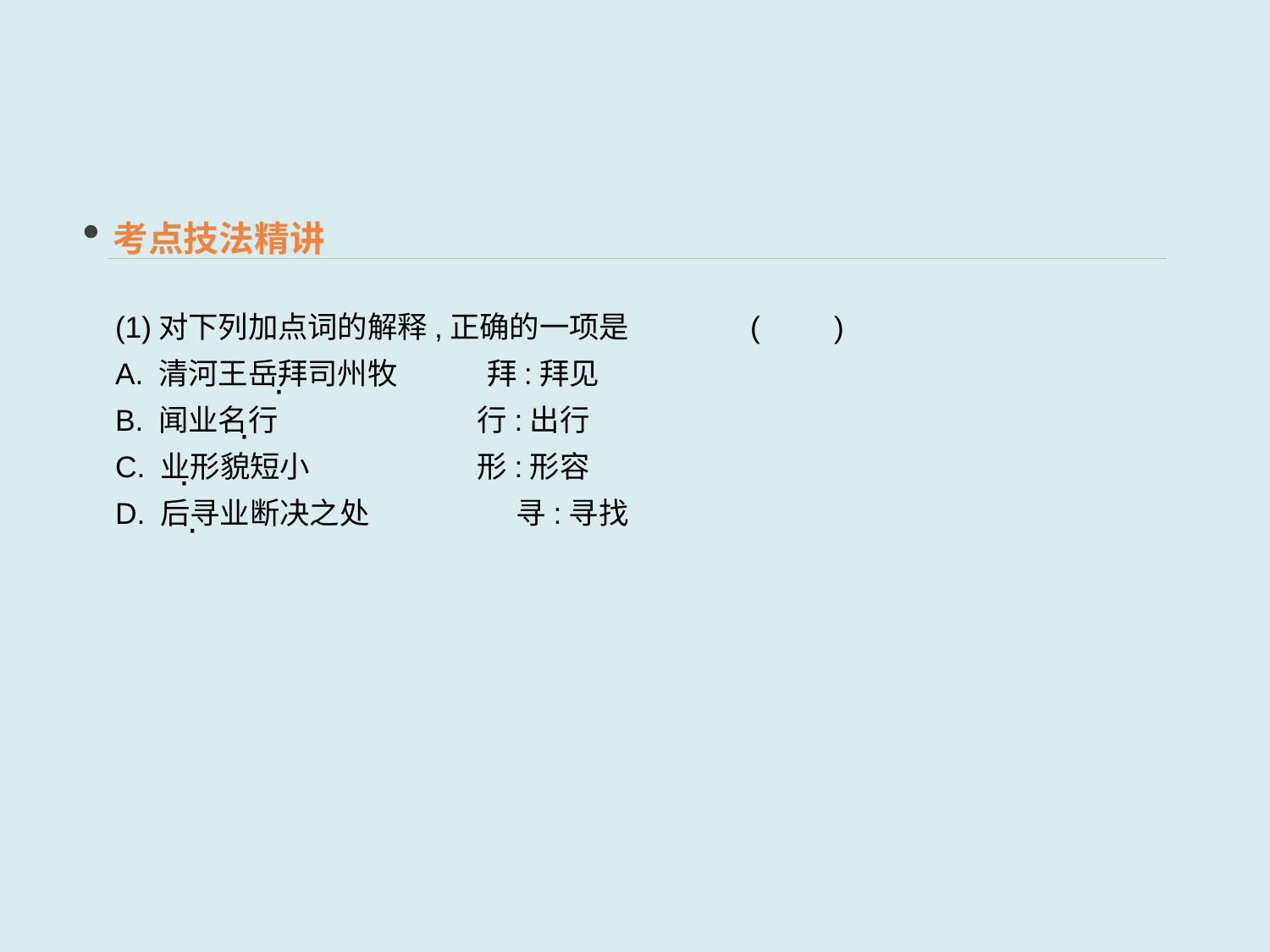

考点技法精讲

(1)对下列加点词的解释,正确的一项是	(　　)
A. 清河王岳拜司州牧　　　拜:拜见
B. 闻业名行	                行:出行
C. 业形貌短小	                形:形容
D. 后寻业断决之处	   寻:寻找

·
·
·
·